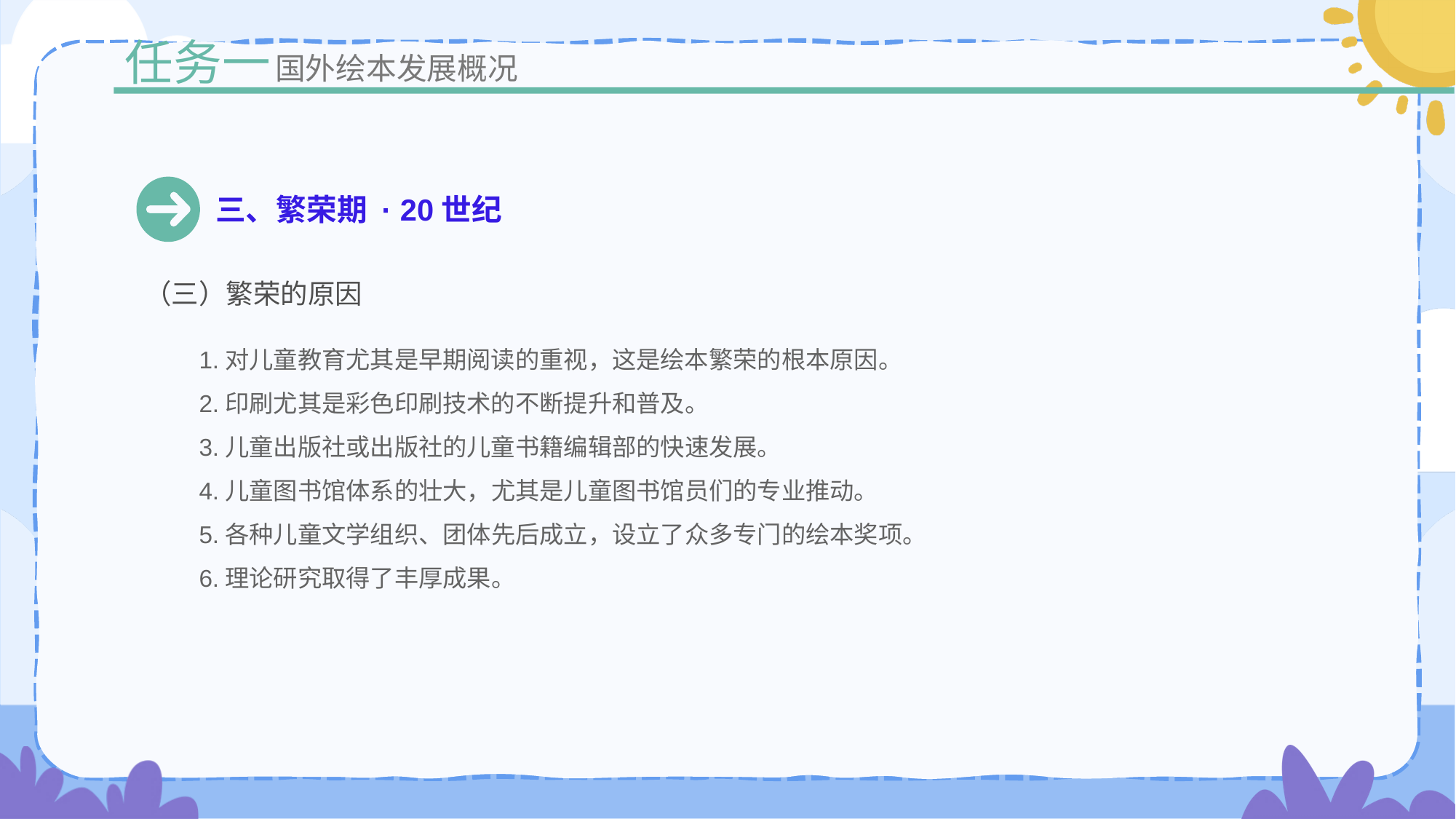

任务一
国外绘本发展概况

三、繁荣期 · 20世纪
（三）繁荣的原因
1.对儿童教育尤其是早期阅读的重视，这是绘本繁荣的根本原因。
2.印刷尤其是彩色印刷技术的不断提升和普及。
3.儿童出版社或出版社的儿童书籍编辑部的快速发展。
4.儿童图书馆体系的壮大，尤其是儿童图书馆员们的专业推动。
5.各种儿童文学组织、团体先后成立，设立了众多专门的绘本奖项。
6.理论研究取得了丰厚成果。